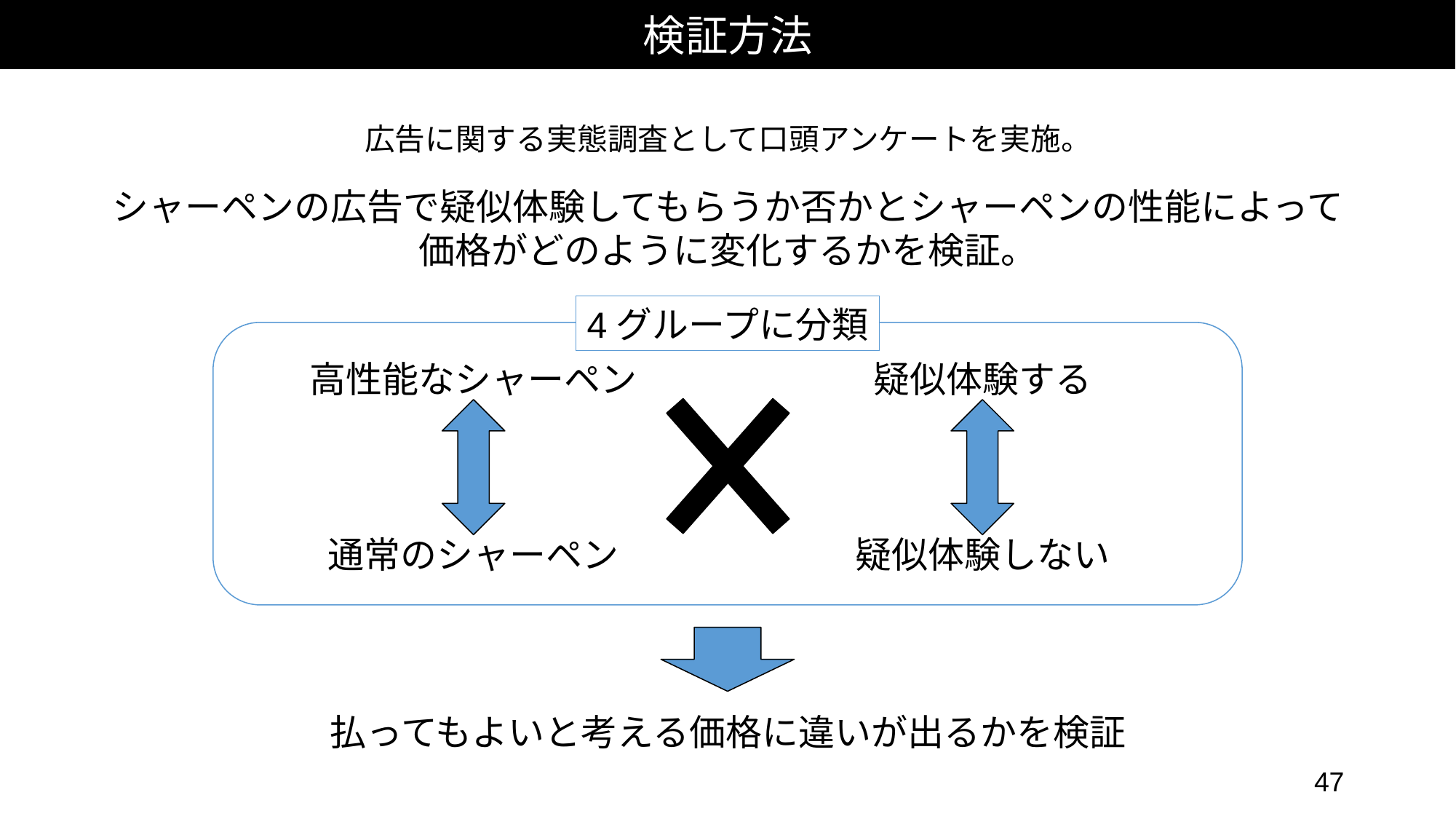

検証方法
広告に関する実態調査として口頭アンケートを実施。
シャーペンの広告で疑似体験してもらうか否かとシャーペンの性能によって
価格がどのように変化するかを検証。
4グループに分類

高性能なシャーペン

通常のシャーペン
疑似体験する

疑似体験しない

払ってもよいと考える価格に違いが出るかを検証
47